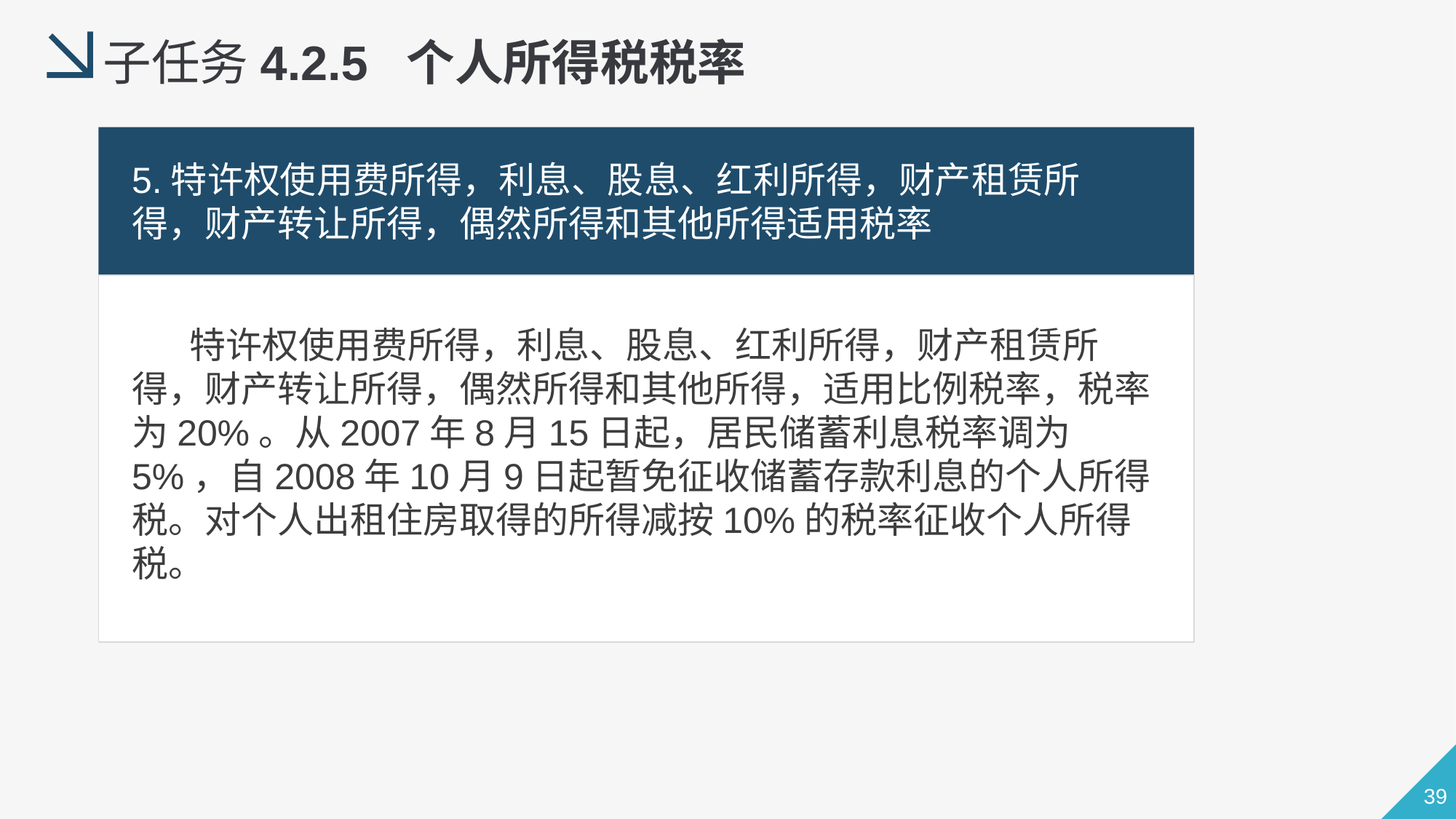

子任务4.2.5  个人所得税税率

5.特许权使用费所得，利息、股息、红利所得，财产租赁所得，财产转让所得，偶然所得和其他所得适用税率
      特许权使用费所得，利息、股息、红利所得，财产租赁所得，财产转让所得，偶然所得和其他所得，适用比例税率，税率为20%。从2007年8月15日起，居民储蓄利息税率调为5%，自2008年10月9日起暂免征收储蓄存款利息的个人所得税。对个人出租住房取得的所得减按10%的税率征收个人所得税。